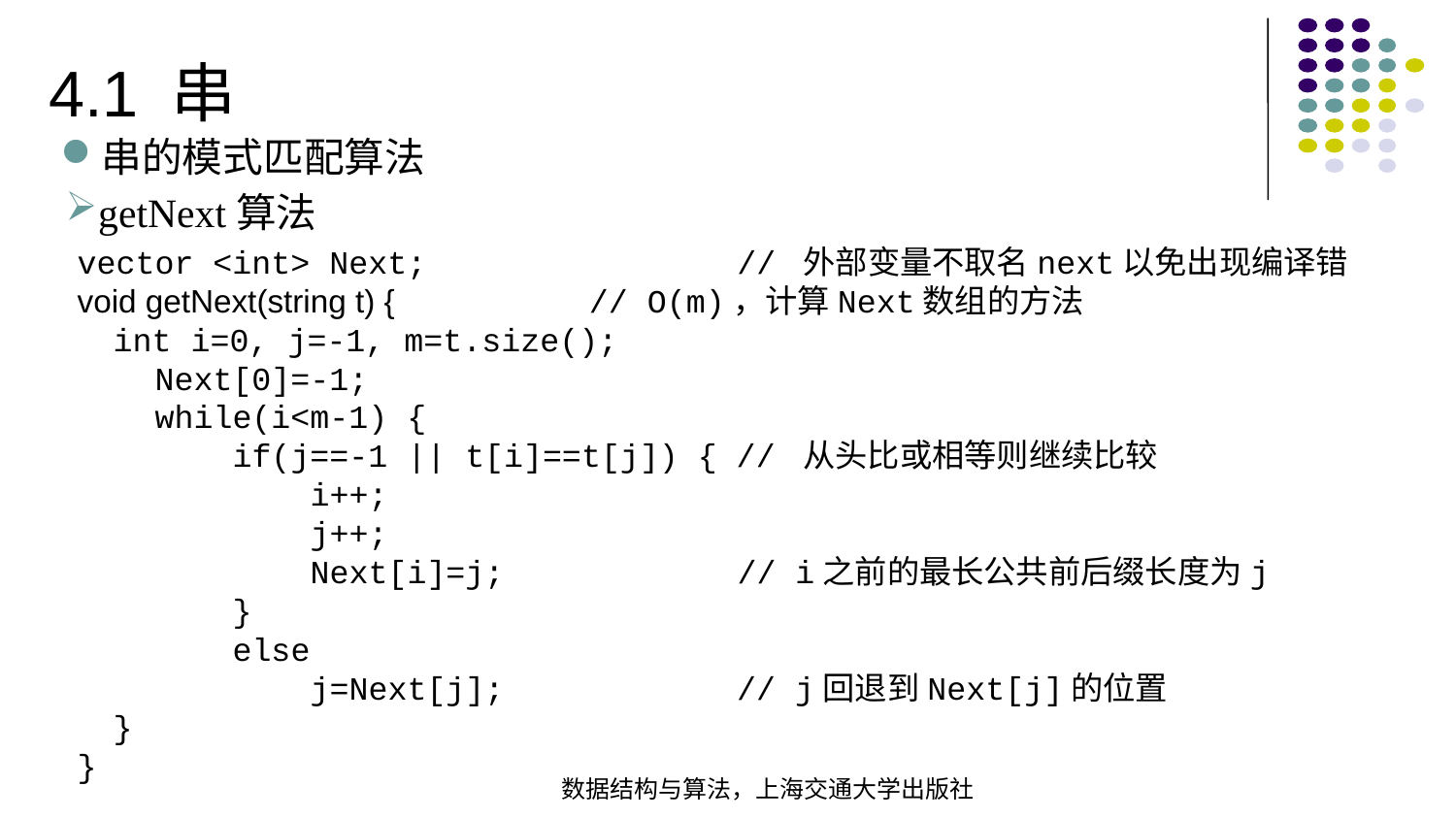

4.1 串
串的模式匹配算法
getNext算法
vector <int> Next;                // 外部变量不取名next以免出现编译错void getNext(string t) {          // O(m)，计算Next数组的方法    int i=0, j=-1, m=t.size();    Next[0]=-1;    while(i<m-1) {           if(j==-1 || t[i]==t[j]) { // 从头比或相等则继续比较
            i++;            j++;            Next[i]=j;		    // i之前的最长公共前后缀长度为j        }         else                  j=Next[j];            // j回退到Next[j]的位置    }
}